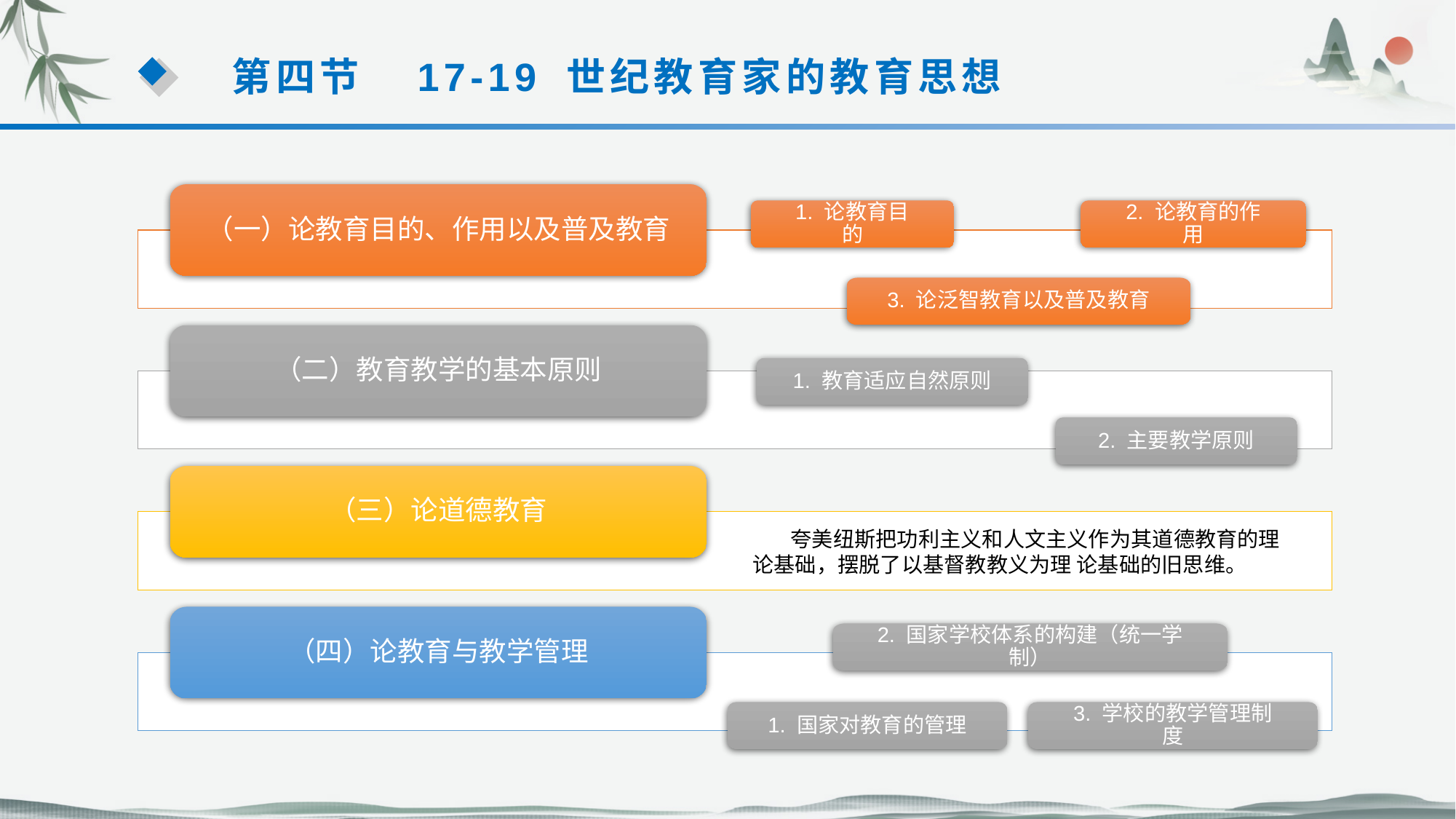

第四节　17-19 世纪教育家的教育思想

（一）论教育目的、作用以及普及教育
1. 论教育目的
2. 论教育的作用

3. 论泛智教育以及普及教育
（二）教育教学的基本原则
1. 教育适应自然原则

2. 主要教学原则
（三）论道德教育

       夸美纽斯把功利主义和人文主义作为其道德教育的理论基础，摆脱了以基督教教义为理 论基础的旧思维。
（四）论教育与教学管理
2. 国家学校体系的构建（统一学制）

1. 国家对教育的管理
3. 学校的教学管理制度